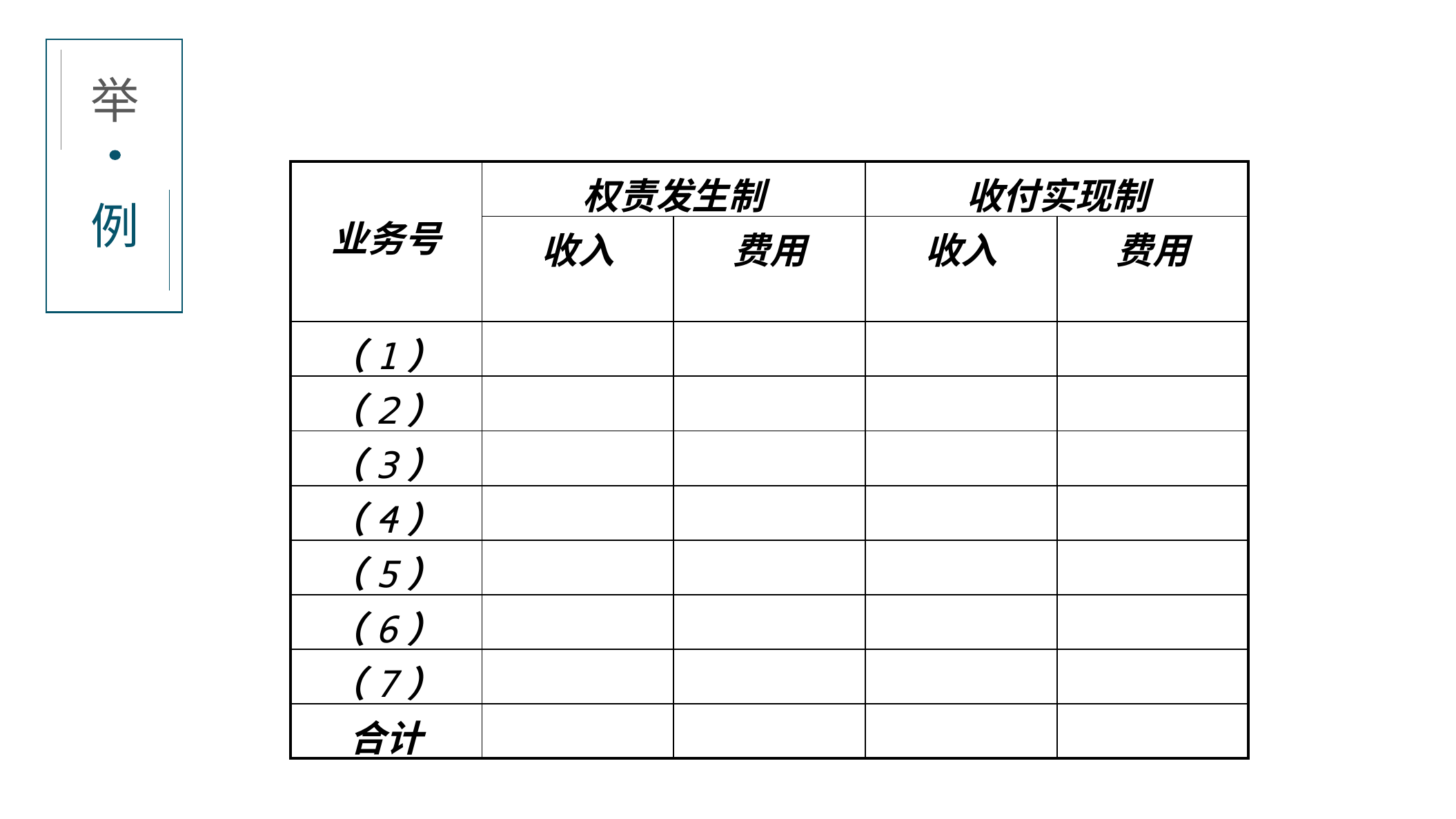

举

| 业务号 | 权责发生制 |  | 收付实现制 |  |
| --- | --- | --- | --- | --- |
|  | 收入 | 费用 | 收入 | 费用 |
| （1） |  |  |  |  |
| （2） |  |  |  |  |
| （3） |  |  |  |  |
| （4） |  |  |  |  |
| （5） |  |  |  |  |
| （6） |  |  |  |  |
| （7） |  |  |  |  |
| 合计 |  |  |  |  |
例